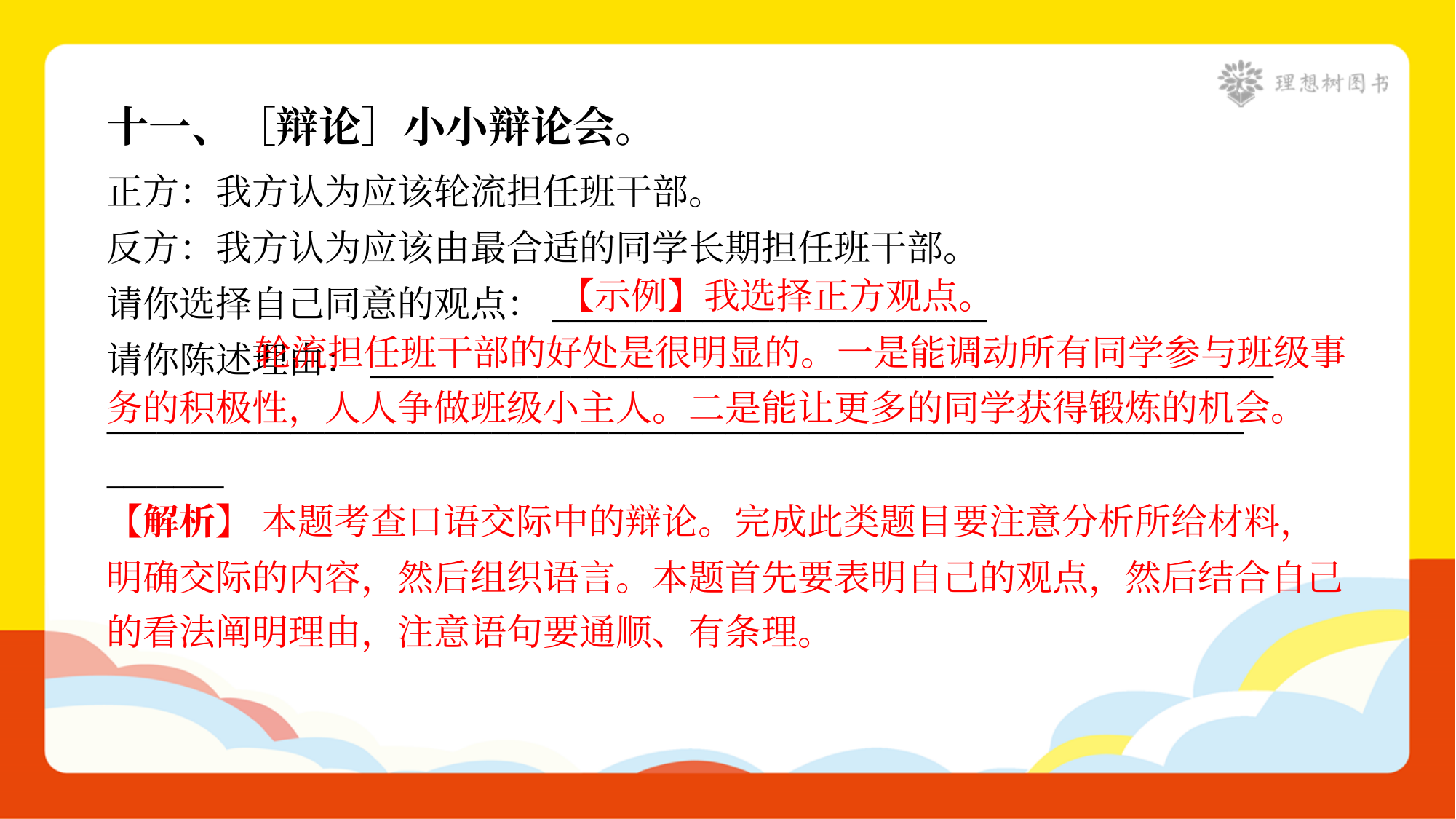

十一、［辩论］小小辩论会。

正方：我方认为应该轮流担任班干部。
反方：我方认为应该由最合适的同学长期担任班干部。
请你选择自己同意的观点：__________________________
请你陈述理由：______________________________________________________
____________________________________________________________________
_______
【示例】我选择正方观点。
               轮流担任班干部的好处是很明显的。一是能调动所有同学参与班级事务的积极性，人人争做班级小主人。二是能让更多的同学获得锻炼的机会。
【解析】 本题考查口语交际中的辩论。完成此类题目要注意分析所给材料，
明确交际的内容，然后组织语言。本题首先要表明自己的观点，然后结合自己
的看法阐明理由，注意语句要通顺、有条理。